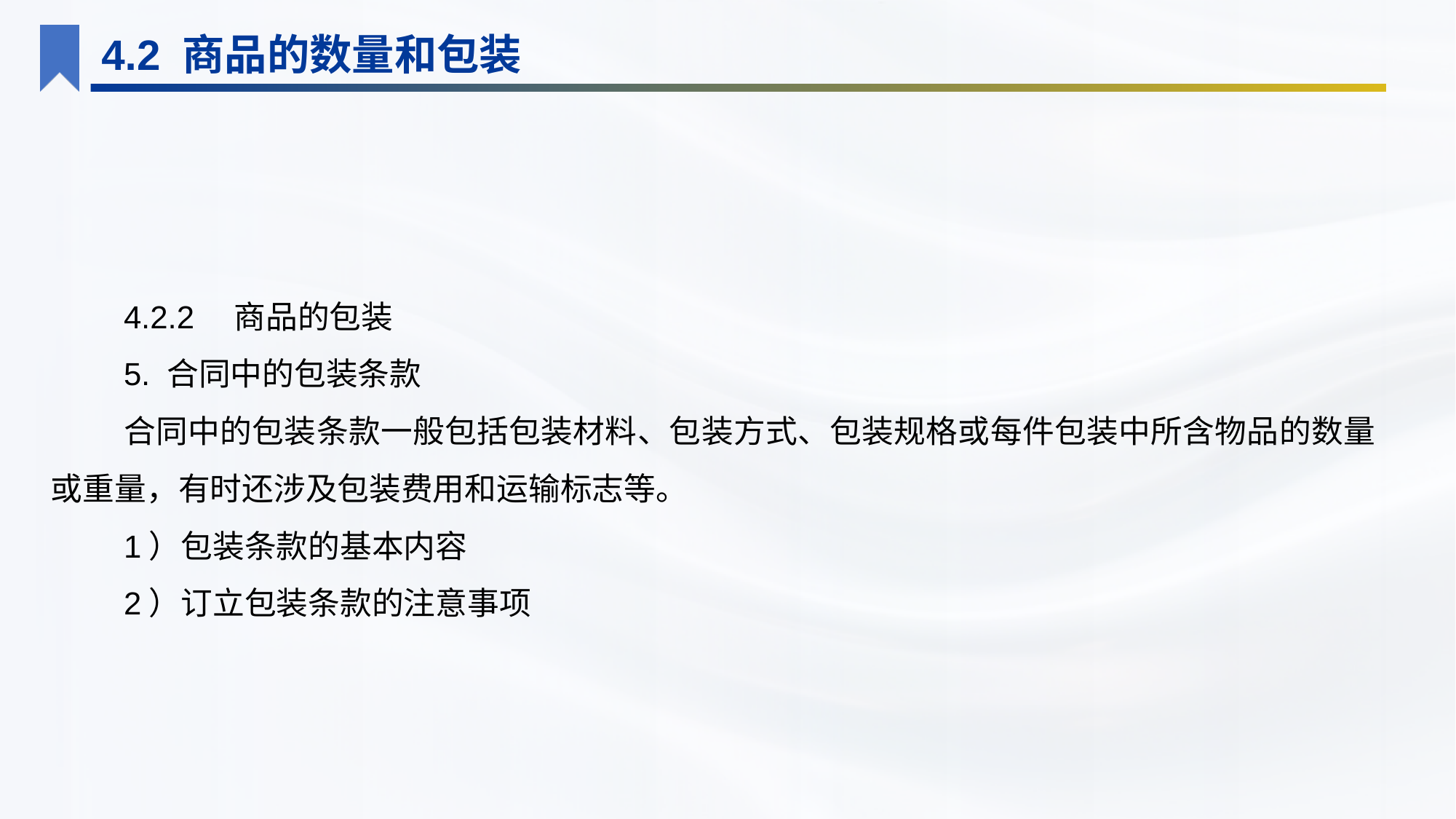

4.2 商品的数量和包装
4.2.2　商品的包装
5. 合同中的包装条款
合同中的包装条款一般包括包装材料、包装方式、包装规格或每件包装中所含物品的数量或重量，有时还涉及包装费用和运输标志等。
1）包装条款的基本内容
2）订立包装条款的注意事项